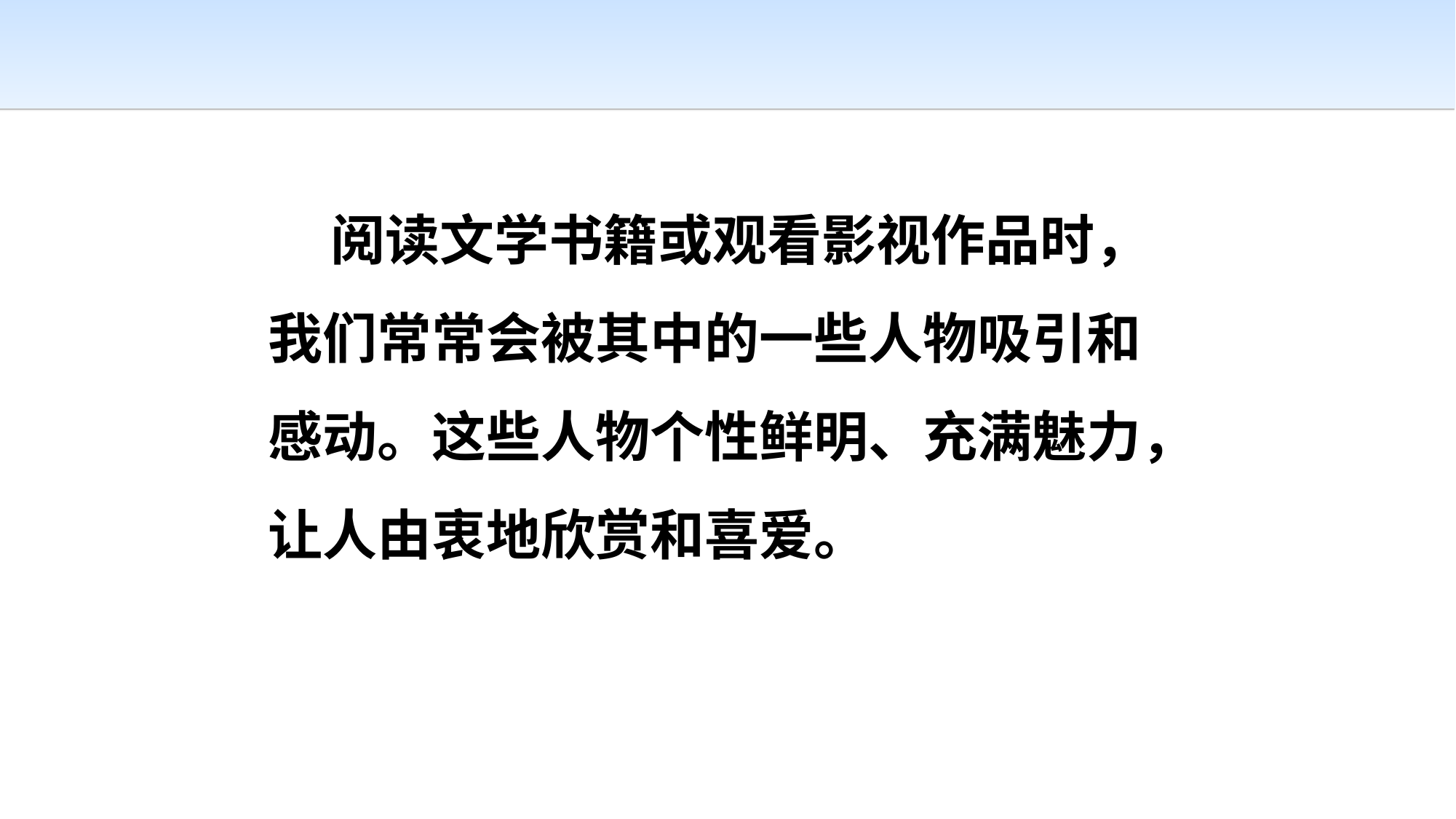

阅读文学书籍或观看影视作品时，我们常常会被其中的一些人物吸引和感动。这些人物个性鲜明、充满魅力，让人由衷地欣赏和喜爱。